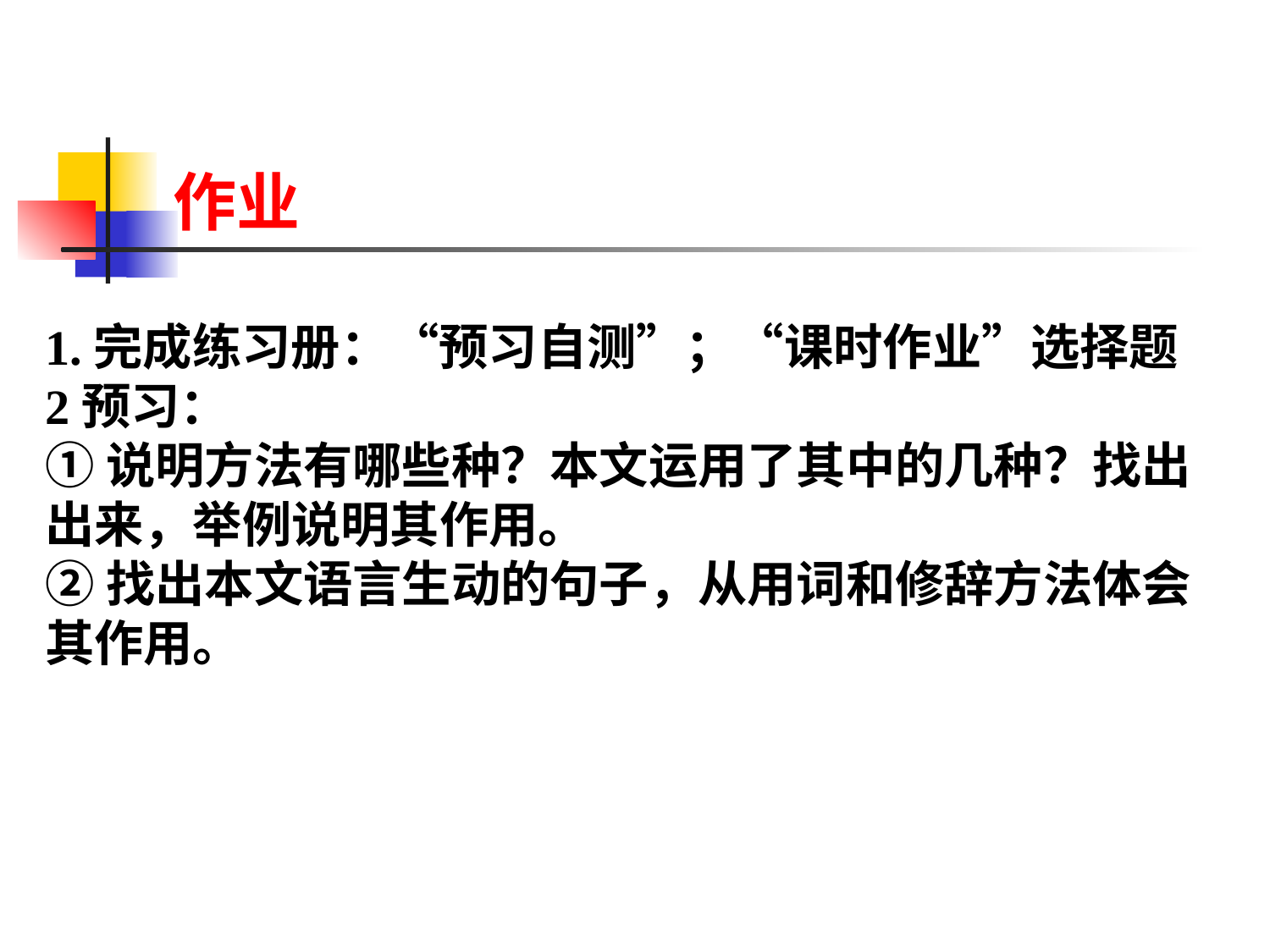

作业
1.完成练习册：“预习自测”；“课时作业”选择题
2预习：
①说明方法有哪些种？本文运用了其中的几种？找出出来，举例说明其作用。
②找出本文语言生动的句子，从用词和修辞方法体会其作用。